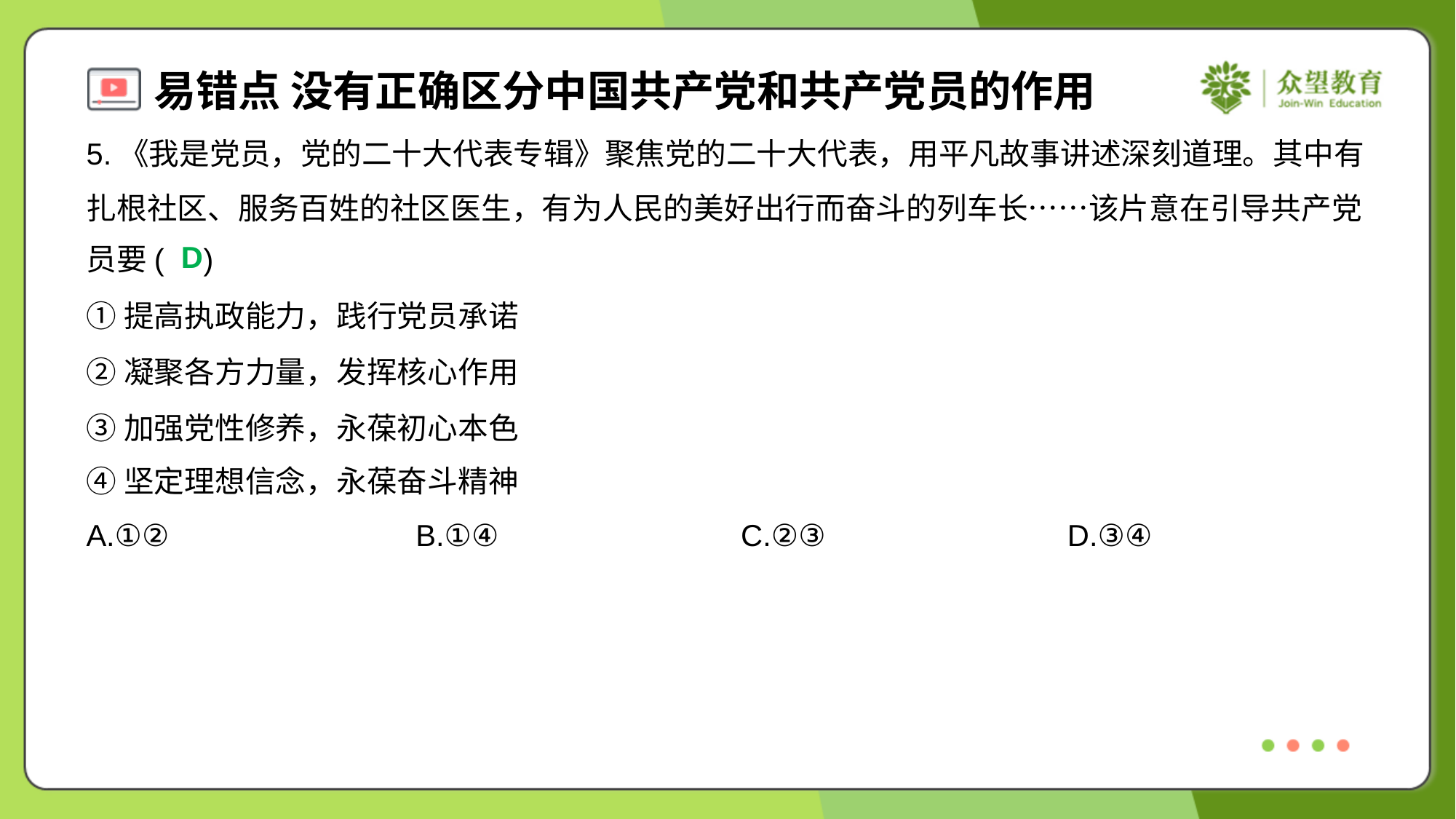

5.《我是党员，党的二十大代表专辑》聚焦党的二十大代表，用平凡故事讲述深刻道理。其中有
扎根社区、服务百姓的社区医生，有为人民的美好出行而奋斗的列车长……该片意在引导共产党
员要(     )
D
①提高执政能力，践行党员承诺
②凝聚各方力量，发挥核心作用
③加强党性修养，永葆初心本色
④坚定理想信念，永葆奋斗精神
A.①②	B.①④	C.②③	D.③④